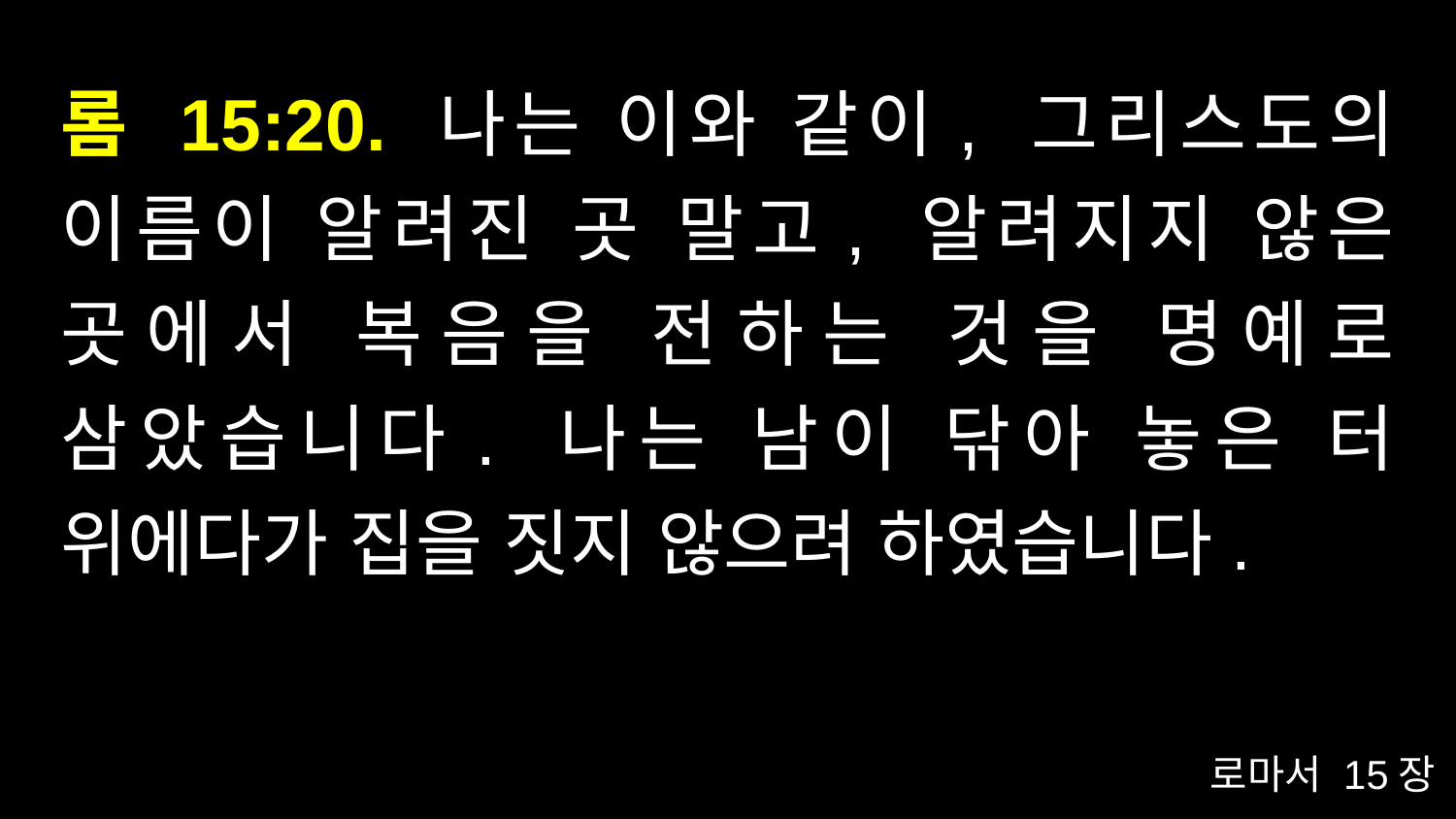

# 롬 15:20. 나는 이와 같이, 그리스도의 이름이 알려진 곳 말고, 알려지지 않은 곳에서 복음을 전하는 것을 명예로 삼았습니다. 나는 남이 닦아 놓은 터 위에다가 집을 짓지 않으려 하였습니다.
로마서 15장